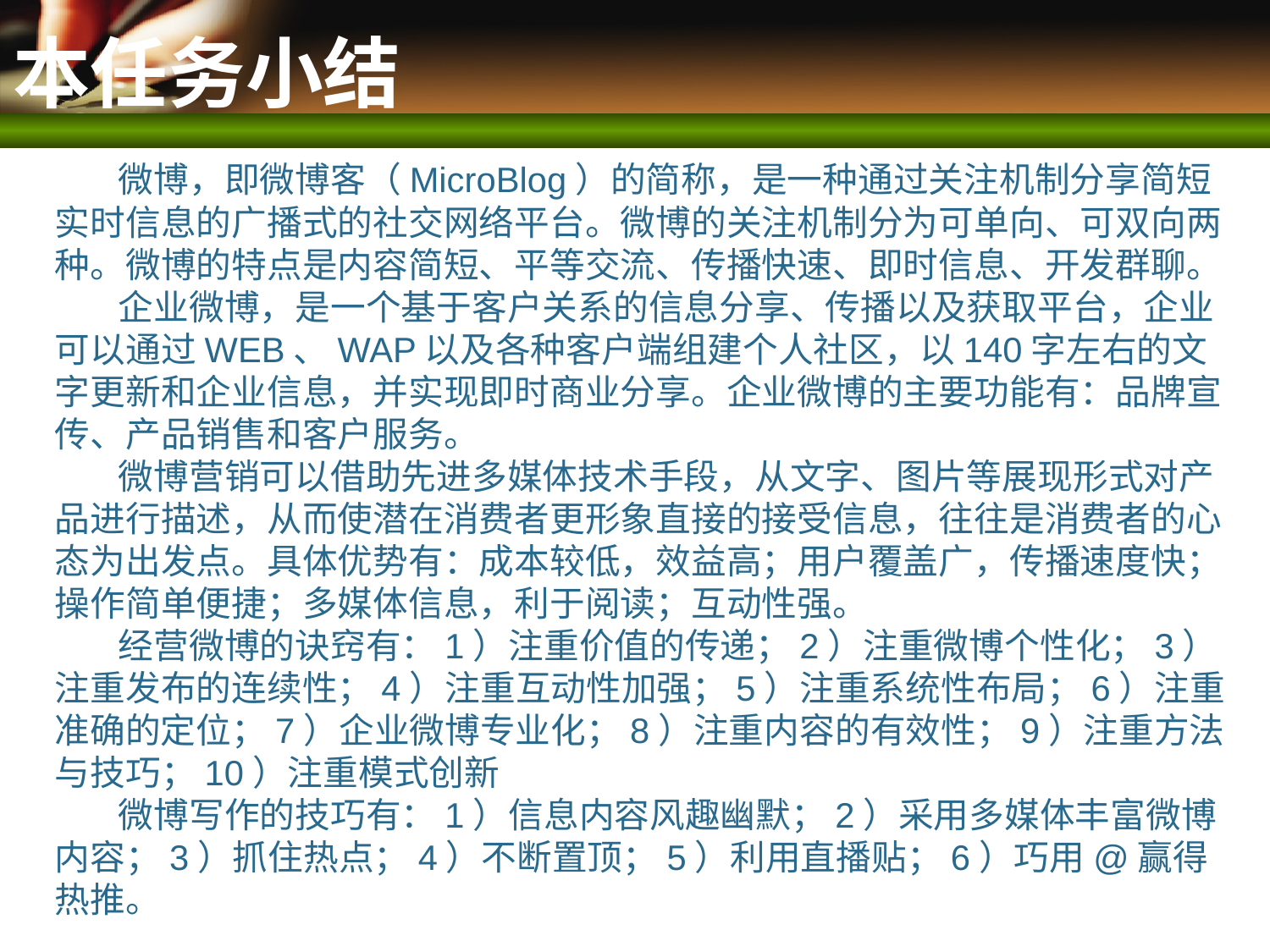

# 本任务小结
微博，即微博客（MicroBlog）的简称，是一种通过关注机制分享简短实时信息的广播式的社交网络平台。微博的关注机制分为可单向、可双向两种。微博的特点是内容简短、平等交流、传播快速、即时信息、开发群聊。
企业微博，是一个基于客户关系的信息分享、传播以及获取平台，企业可以通过WEB、WAP以及各种客户端组建个人社区，以140字左右的文字更新和企业信息，并实现即时商业分享。企业微博的主要功能有：品牌宣传、产品销售和客户服务。
微博营销可以借助先进多媒体技术手段，从文字、图片等展现形式对产品进行描述，从而使潜在消费者更形象直接的接受信息，往往是消费者的心态为出发点。具体优势有：成本较低，效益高；用户覆盖广，传播速度快；操作简单便捷；多媒体信息，利于阅读；互动性强。
经营微博的诀窍有：1）注重价值的传递；2）注重微博个性化；3）注重发布的连续性；4）注重互动性加强；5）注重系统性布局；6）注重准确的定位；7）企业微博专业化；8）注重内容的有效性；9）注重方法与技巧；10）注重模式创新
微博写作的技巧有：1）信息内容风趣幽默；2）采用多媒体丰富微博内容；3）抓住热点；4）不断置顶；5）利用直播贴；6）巧用@赢得热推。